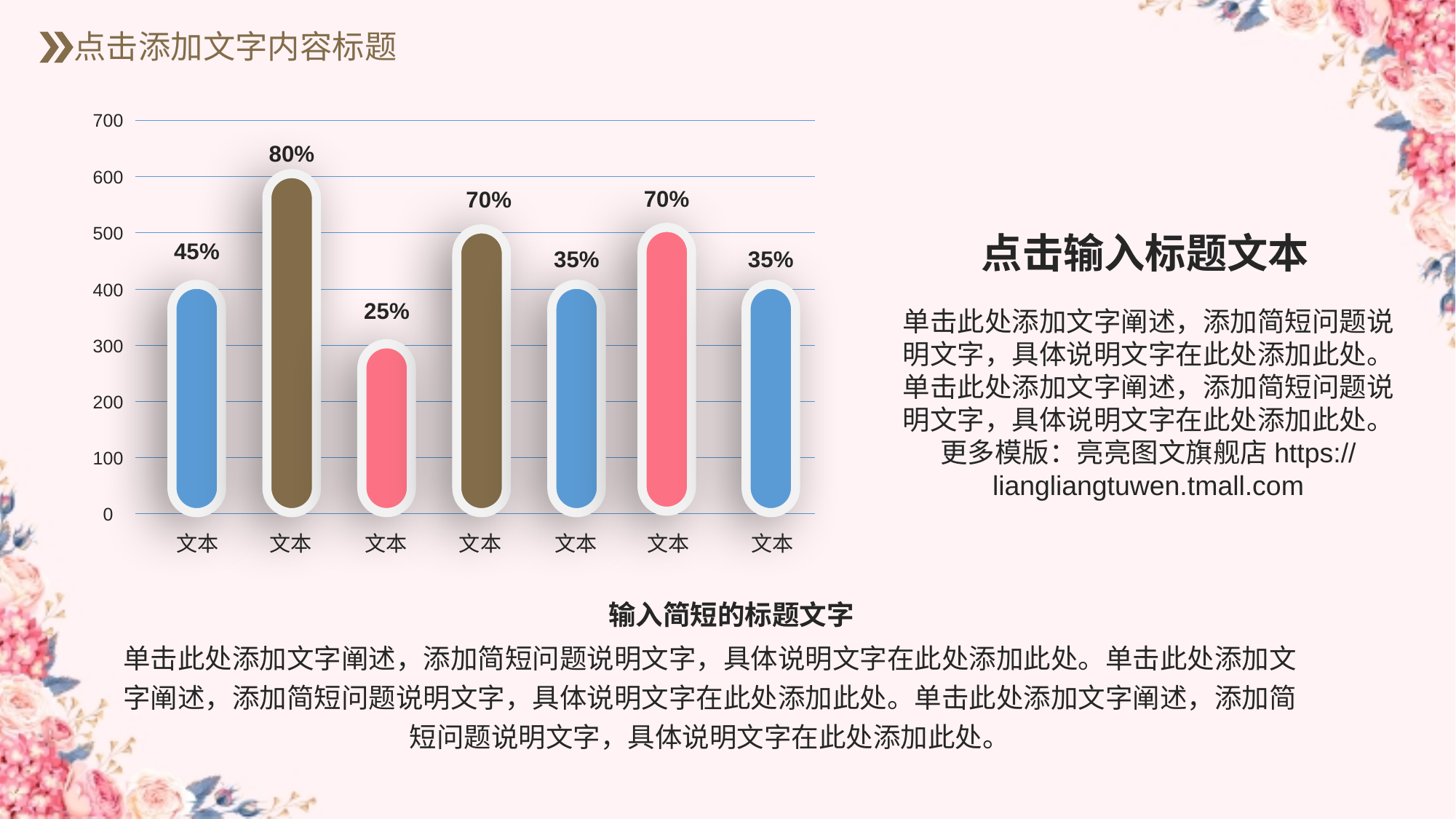

点击添加文字内容标题

700
600
500
400
300
200
100
0
80%

文本
70%

文本
70%

文本
点击输入标题文本
45%

文本
35%

文本
35%

文本
25%

文本
单击此处添加文字阐述，添加简短问题说明文字，具体说明文字在此处添加此处。单击此处添加文字阐述，添加简短问题说明文字，具体说明文字在此处添加此处。更多模版：亮亮图文旗舰店https://liangliangtuwen.tmall.com
输入简短的标题文字
单击此处添加文字阐述，添加简短问题说明文字，具体说明文字在此处添加此处。单击此处添加文字阐述，添加简短问题说明文字，具体说明文字在此处添加此处。单击此处添加文字阐述，添加简短问题说明文字，具体说明文字在此处添加此处。